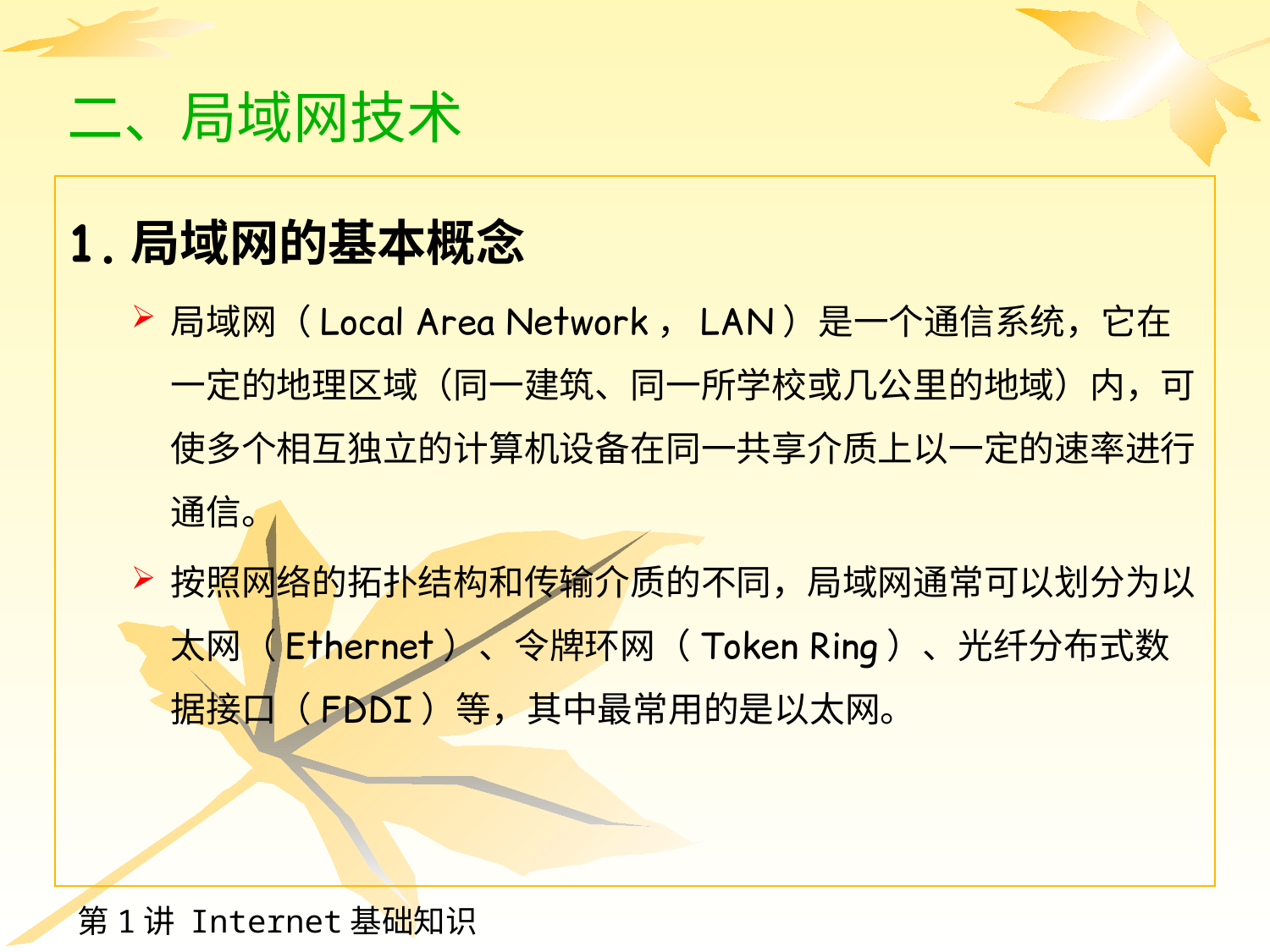

# 二、局域网技术
1.局域网的基本概念
局域网（Local Area Network，LAN）是一个通信系统，它在一定的地理区域（同一建筑、同一所学校或几公里的地域）内，可使多个相互独立的计算机设备在同一共享介质上以一定的速率进行通信。
按照网络的拓扑结构和传输介质的不同，局域网通常可以划分为以太网（Ethernet）、令牌环网（Token Ring）、光纤分布式数据接口（FDDI）等，其中最常用的是以太网。